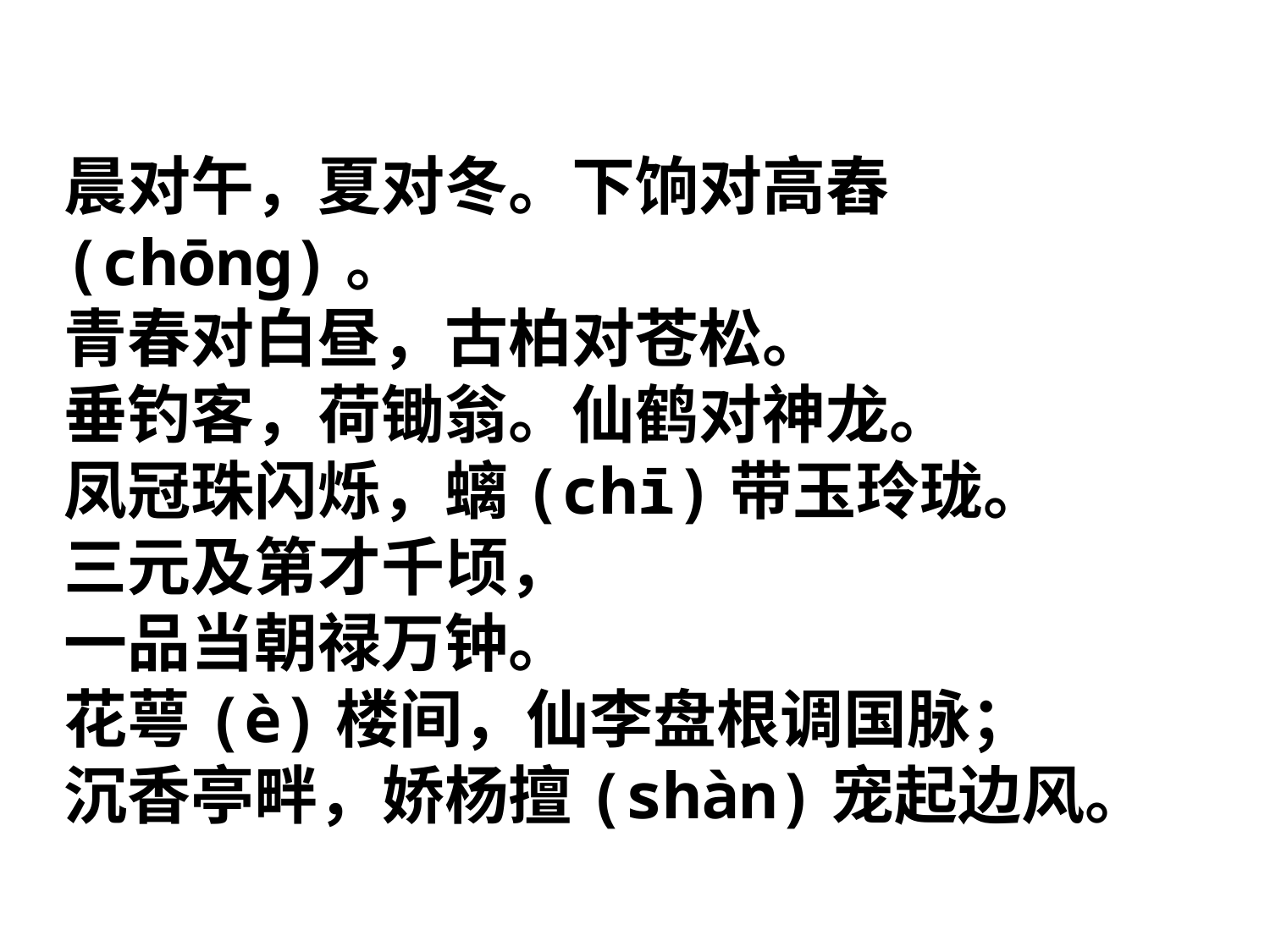

晨对午，夏对冬。下饷对高舂(chōng)。
青春对白昼，古柏对苍松。
垂钓客，荷锄翁。仙鹤对神龙。
凤冠珠闪烁，螭(chī)带玉玲珑。
三元及第才千顷，
一品当朝禄万钟。
花萼(è)楼间，仙李盘根调国脉；
沉香亭畔，娇杨擅(shàn)宠起边风。